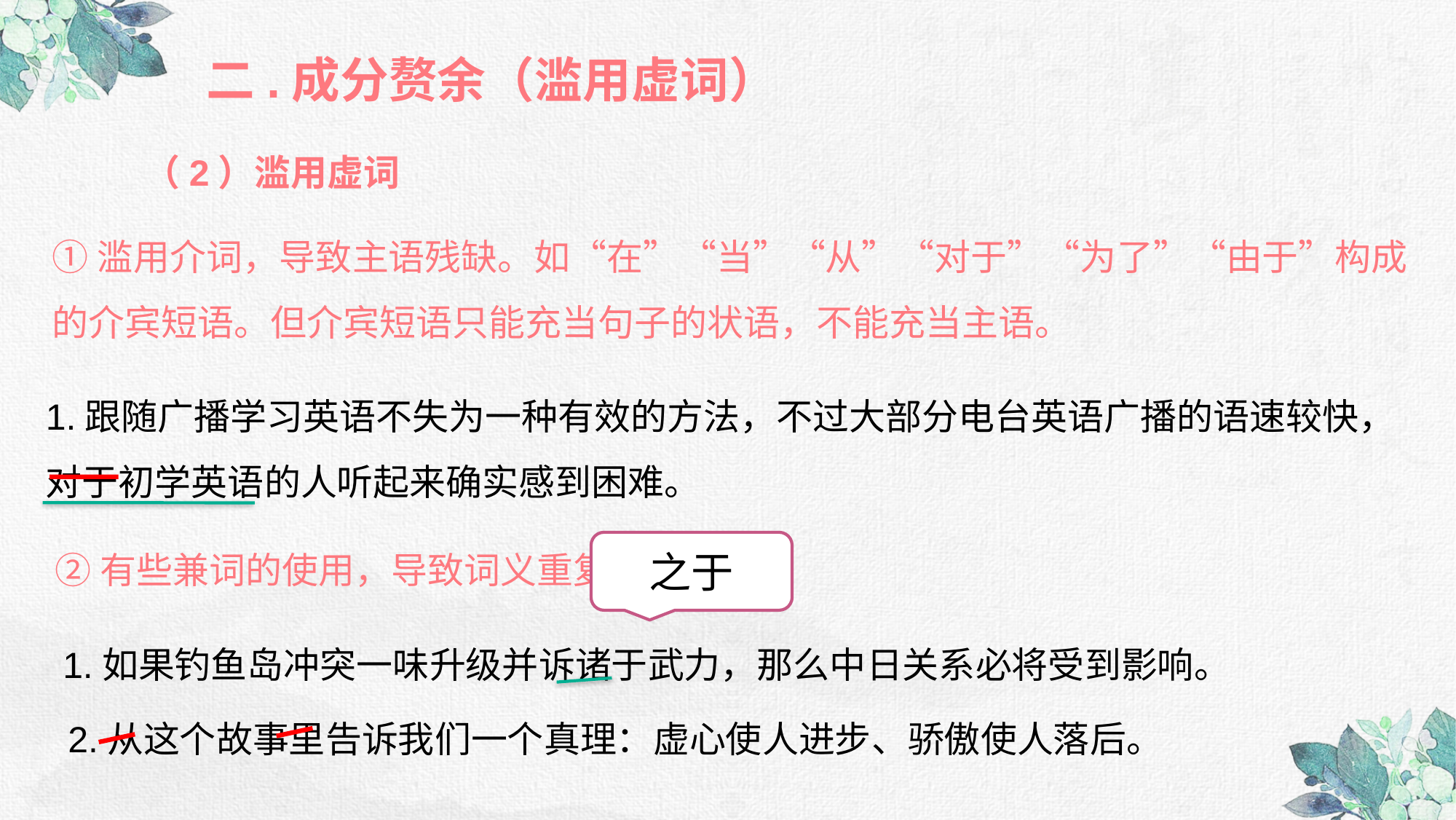

二.成分赘余（滥用虚词）
（2）滥用虚词
①滥用介词，导致主语残缺。如“在”“当”“从”“对于”“为了”“由于”构成的介宾短语。但介宾短语只能充当句子的状语，不能充当主语。
1.跟随广播学习英语不失为一种有效的方法，不过大部分电台英语广播的语速较快，对于初学英语的人听起来确实感到困难。

之于
②有些兼词的使用，导致词义重复。
1.如果钓鱼岛冲突一味升级并诉诸于武力，那么中日关系必将受到影响。
2.从这个故事里告诉我们一个真理：虚心使人进步、骄傲使人落后。